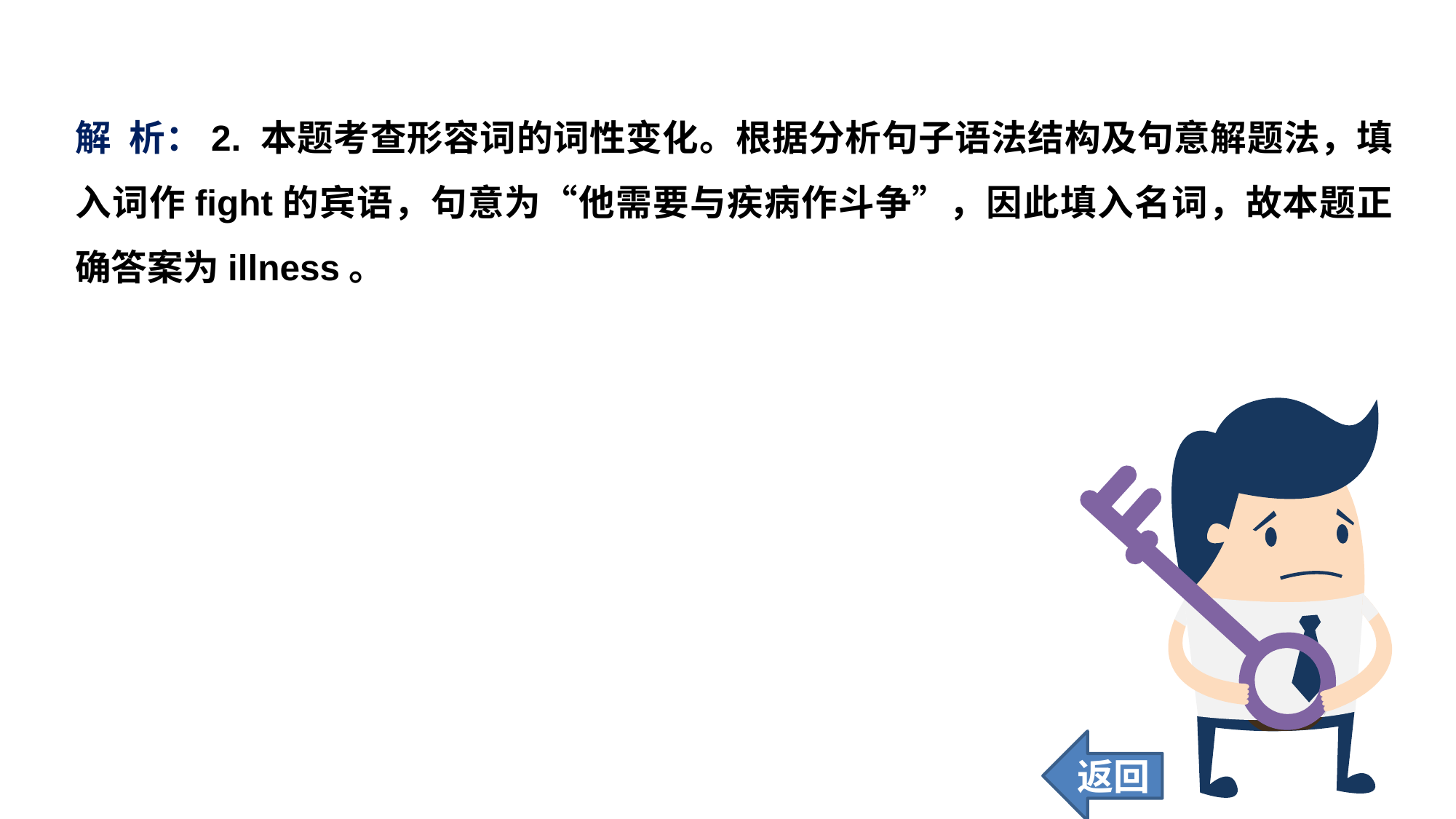

解  析：2. 本题考查形容词的词性变化。根据分析句子语法结构及句意解题法，填入词作fight的宾语，句意为“他需要与疾病作斗争”，因此填入名词，故本题正确答案为illness。

返回
78